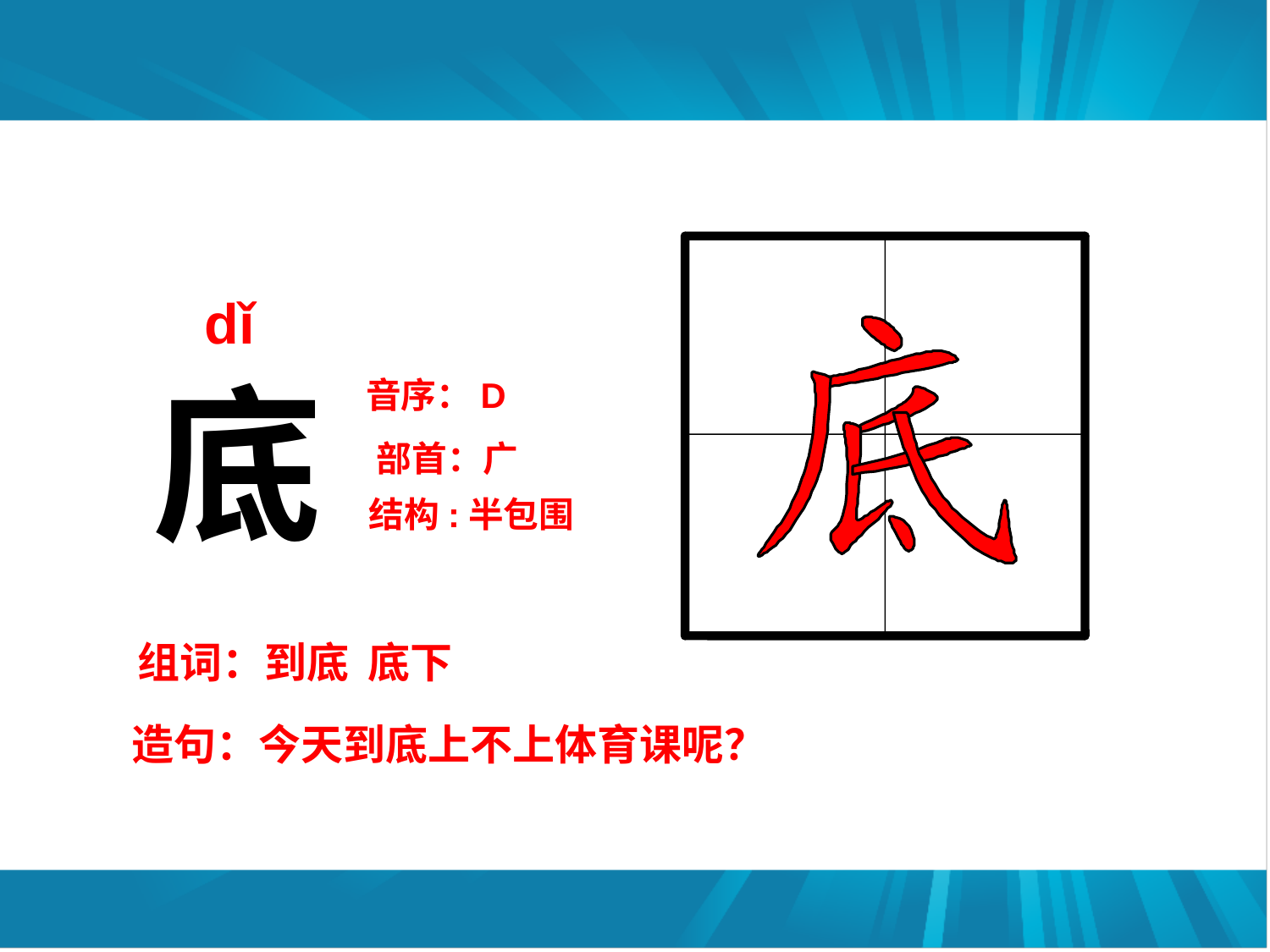

dǐ

底
音序：D

部首：广

结构:半包围

组词：到底  底下
造句：今天到底上不上体育课呢？